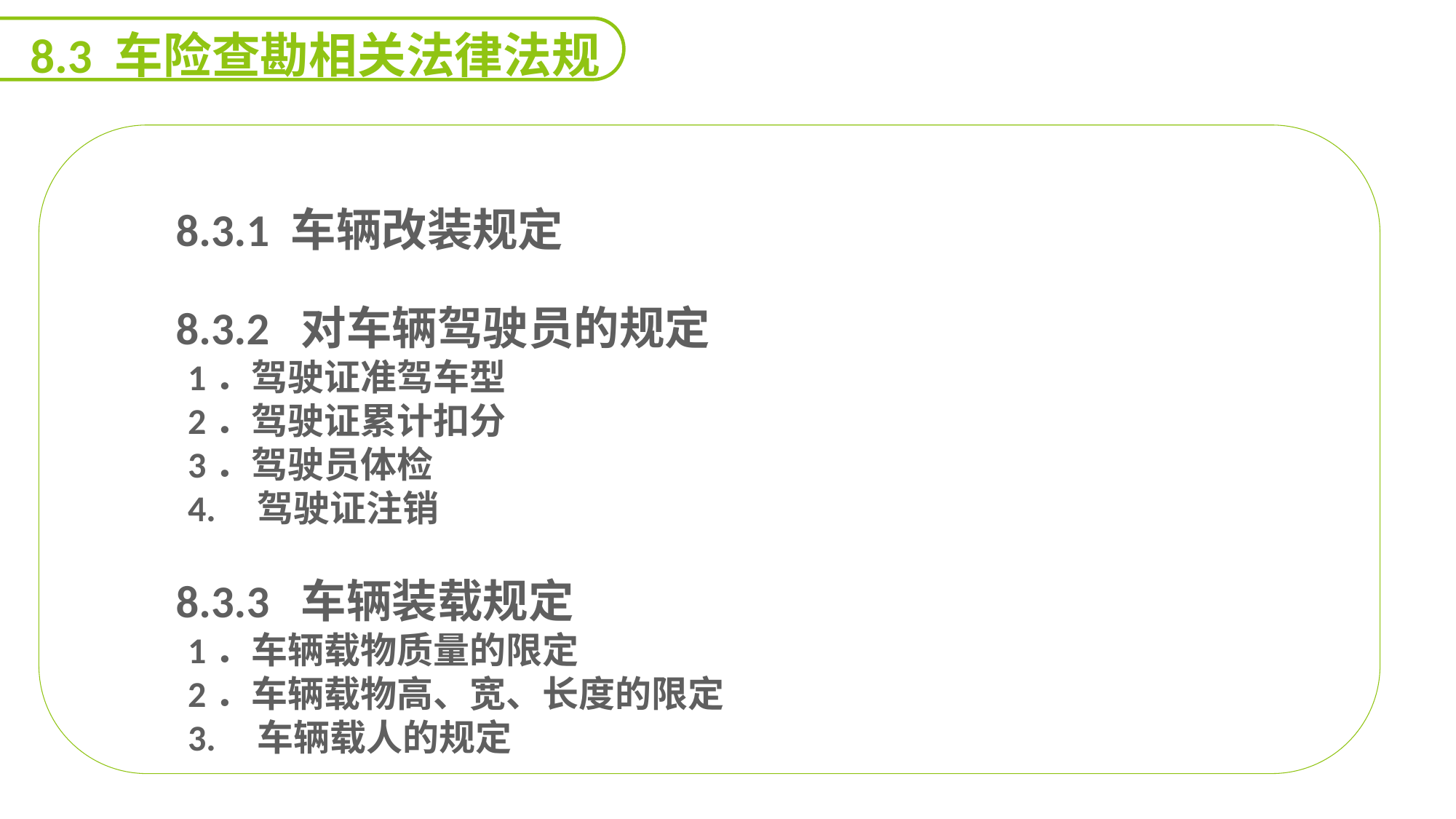

8.3 车险查勘相关法律法规

 8.3.1 车辆改装规定

 8.3.2  对车辆驾驶员的规定
1．驾驶证准驾车型
2．驾驶证累计扣分
3．驾驶员体检
4.    驾驶证注销

 8.3.3  车辆装载规定
1．车辆载物质量的限定
2．车辆载物高、宽、长度的限定
3.    车辆载人的规定
延迟符